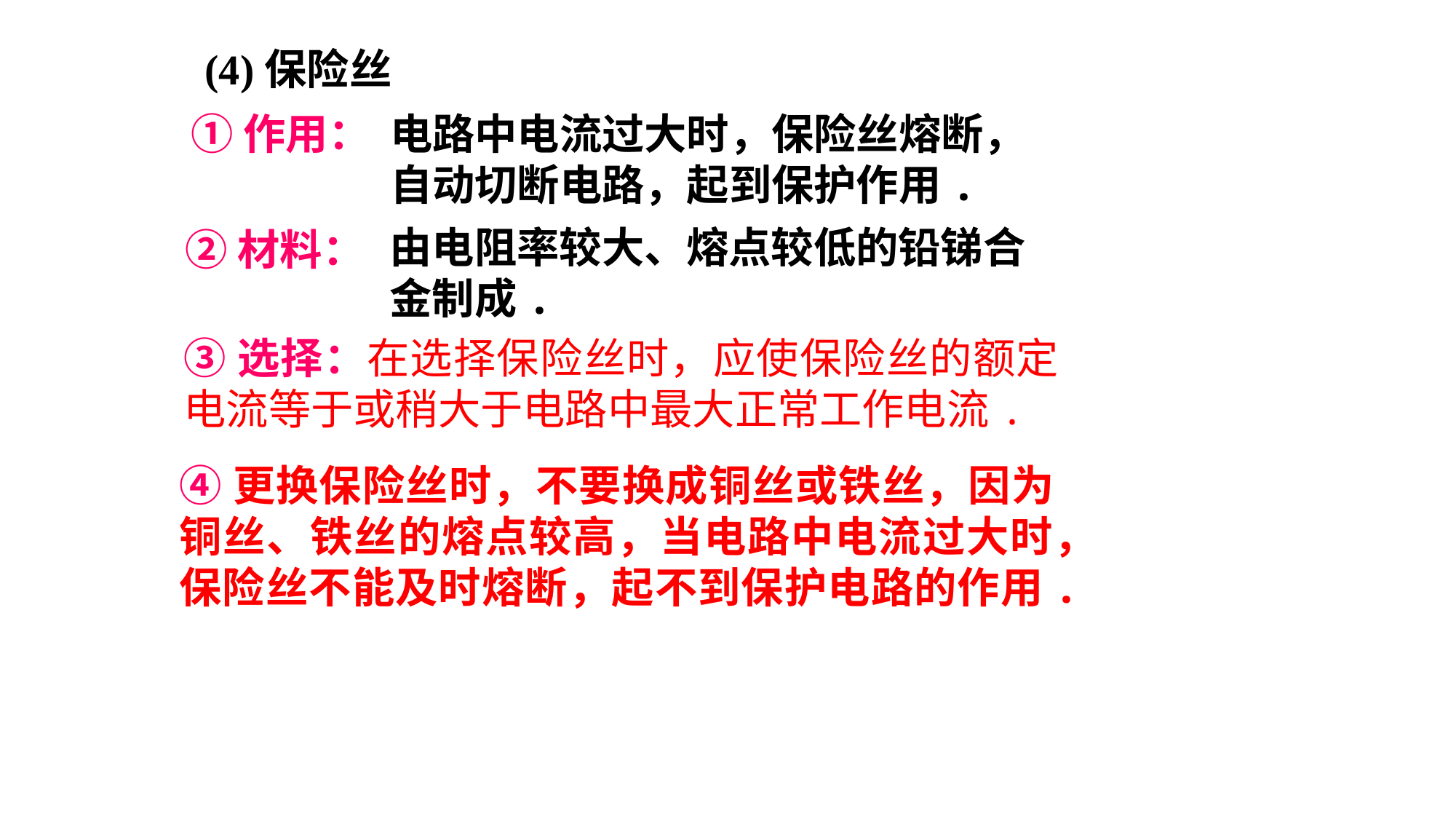

(4)保险丝
电路中电流过大时，保险丝熔断，自动切断电路，起到保护作用.
①作用：
由电阻率较大、熔点较低的铅锑合金制成.
②材料：
③选择：在选择保险丝时，应使保险丝的额定电流等于或稍大于电路中最大正常工作电流.
④更换保险丝时，不要换成铜丝或铁丝，因为铜丝、铁丝的熔点较高，当电路中电流过大时，保险丝不能及时熔断，起不到保护电路的作用.